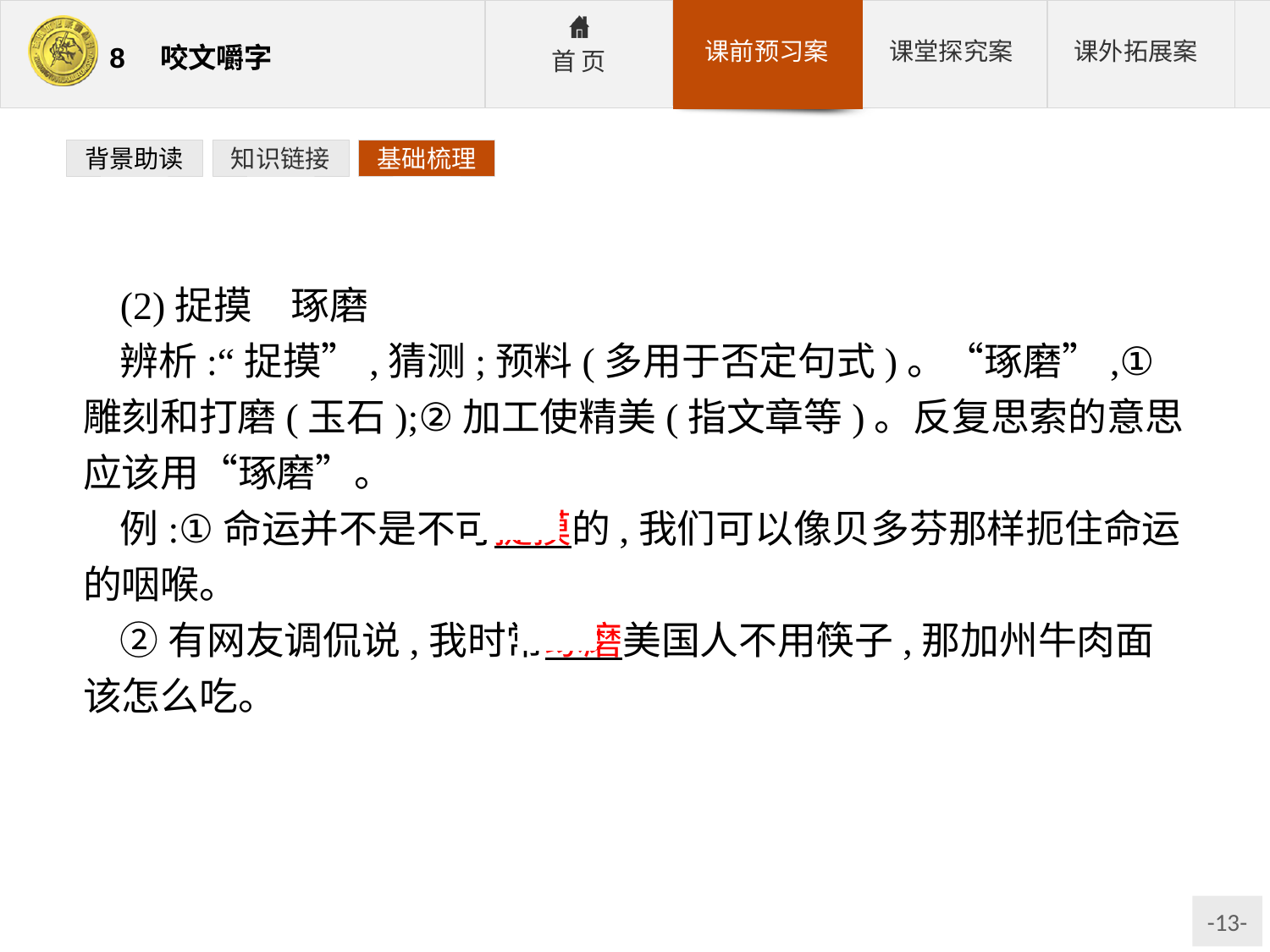

背景助读
知识链接
基础梳理
(2)捉摸　琢磨
辨析:“捉摸”,猜测;预料(多用于否定句式)。“琢磨”,①雕刻和打磨(玉石);②加工使精美(指文章等)。反复思索的意思应该用“琢磨”。
例:①命运并不是不可捉摸的,我们可以像贝多芬那样扼住命运的咽喉。
②有网友调侃说,我时常琢磨美国人不用筷子,那加州牛肉面该怎么吃。